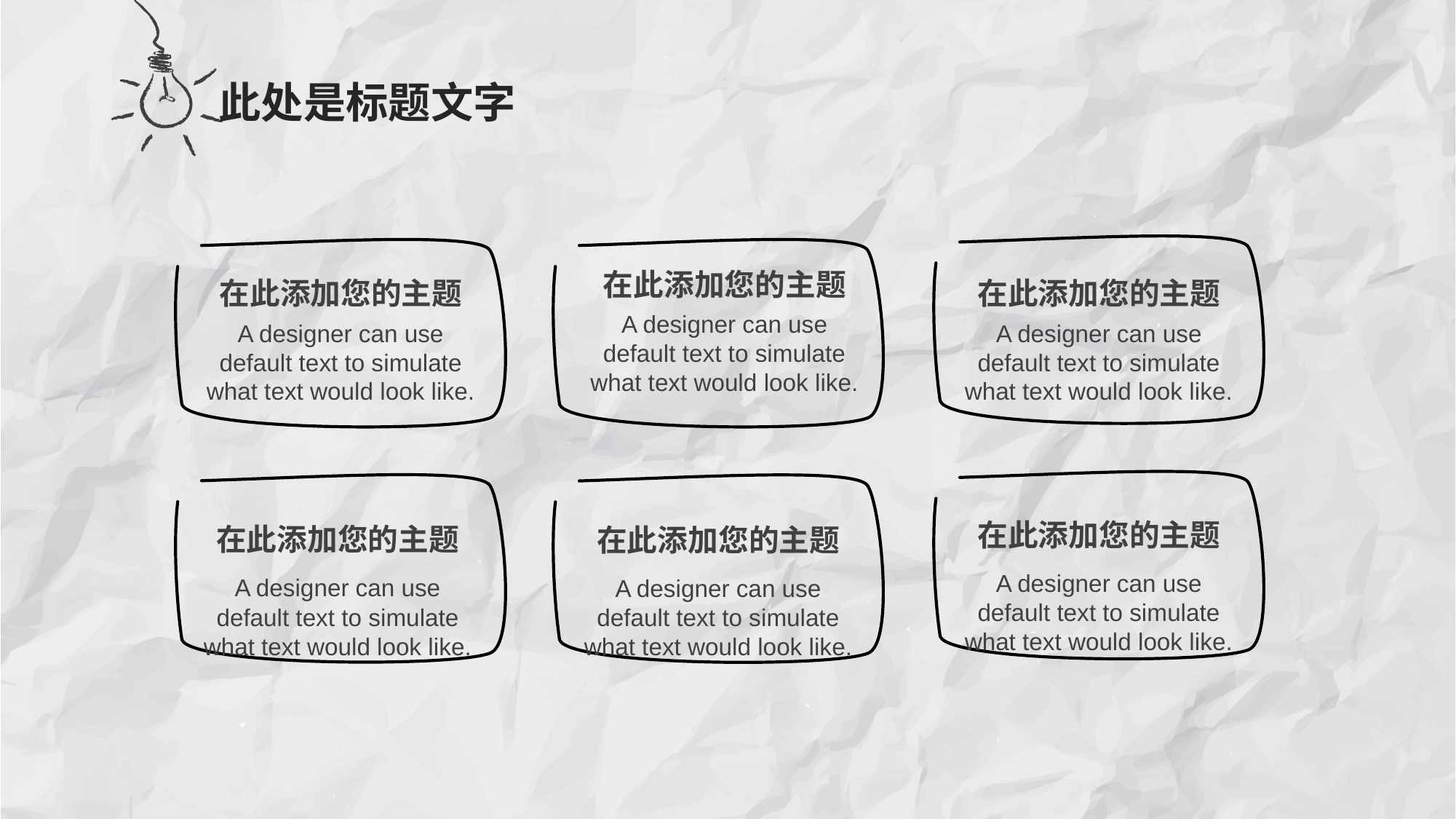

此处是标题文字

在此添加您的主题
A designer can use default text to simulate what text would look like.

在此添加您的主题
A designer can use default text to simulate what text would look like.

在此添加您的主题
A designer can use default text to simulate what text would look like.

在此添加您的主题
A designer can use default text to simulate what text would look like.

在此添加您的主题
A designer can use default text to simulate what text would look like.

在此添加您的主题
A designer can use default text to simulate what text would look like.